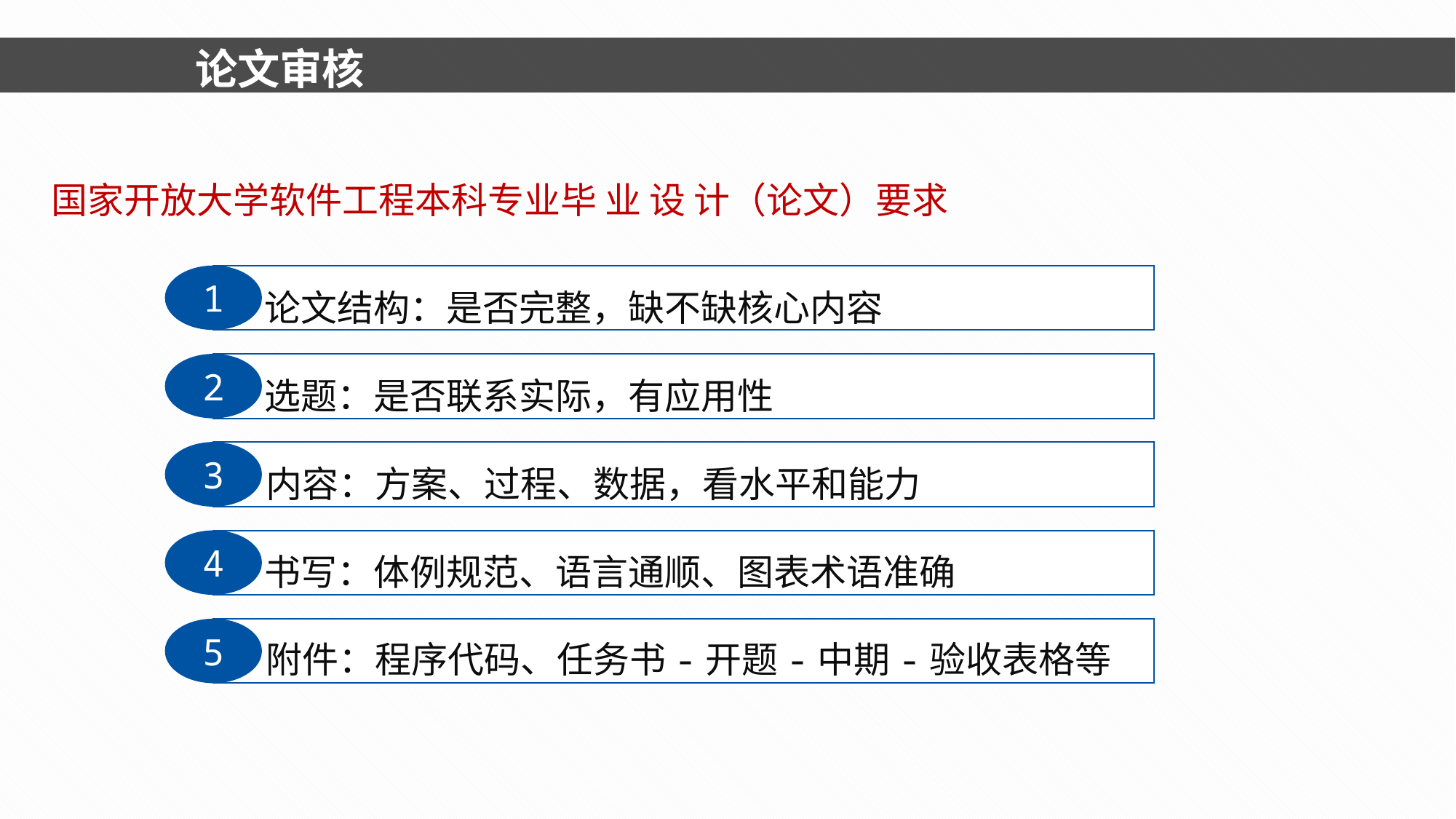

论文审核

国家开放大学软件工程本科专业毕 业 设 计（论文）要求

1

论文结构：是否完整，缺不缺核心内容
2

选题：是否联系实际，有应用性
3

内容：方案、过程、数据，看水平和能力
4

书写：体例规范、语言通顺、图表术语准确
5

附件：程序代码、任务书-开题-中期-验收表格等